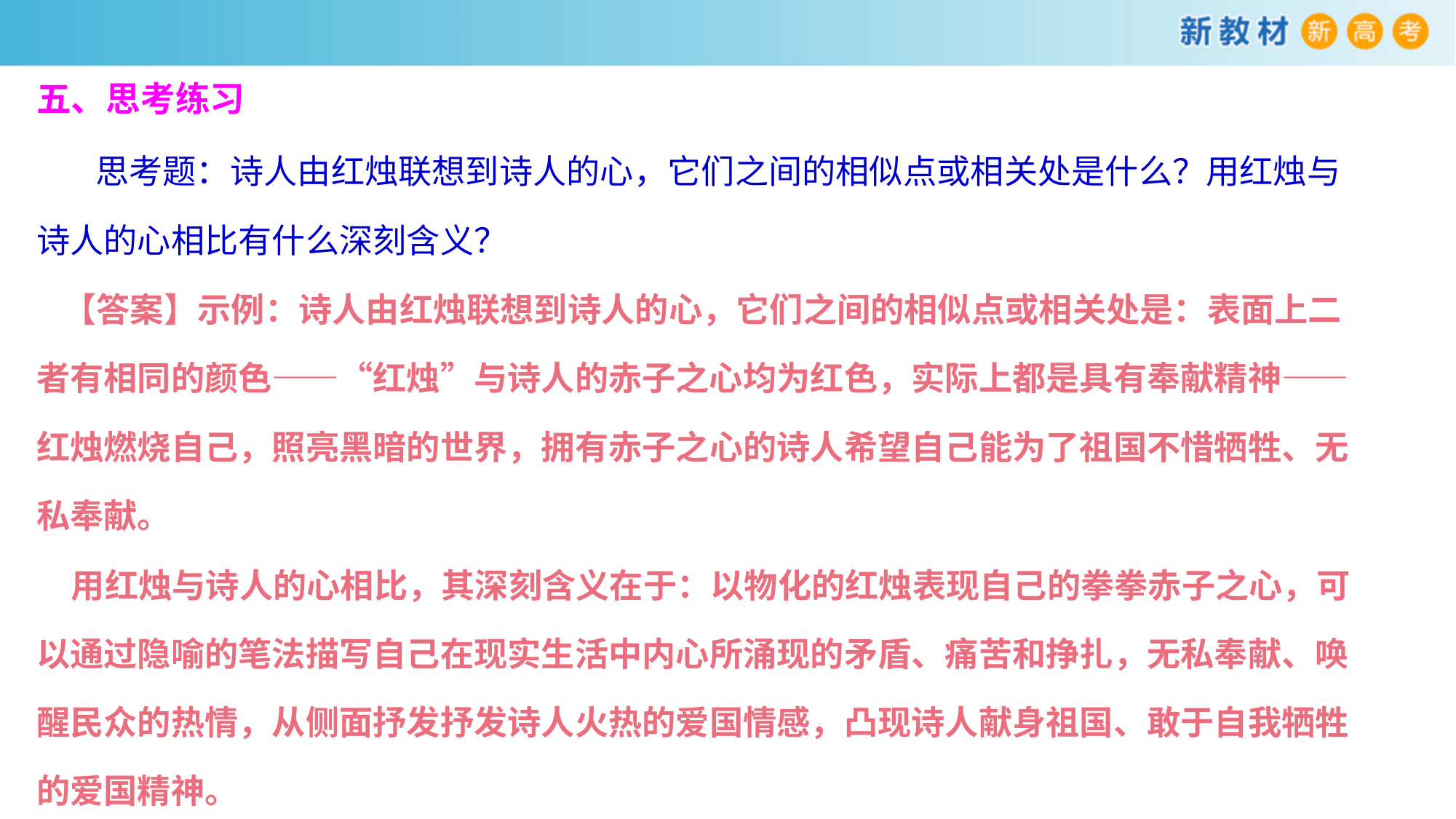

五、思考练习
       思考题：诗人由红烛联想到诗人的心，它们之间的相似点或相关处是什么？用红烛与诗人的心相比有什么深刻含义？
   【答案】示例：诗人由红烛联想到诗人的心，它们之间的相似点或相关处是：表面上二者有相同的颜色——“红烛”与诗人的赤子之心均为红色，实际上都是具有奉献精神——红烛燃烧自己，照亮黑暗的世界，拥有赤子之心的诗人希望自己能为了祖国不惜牺牲、无私奉献。
    用红烛与诗人的心相比，其深刻含义在于：以物化的红烛表现自己的拳拳赤子之心，可以通过隐喻的笔法描写自己在现实生活中内心所涌现的矛盾、痛苦和挣扎，无私奉献、唤醒民众的热情，从侧面抒发抒发诗人火热的爱国情感，凸现诗人献身祖国、敢于自我牺牲的爱国精神。